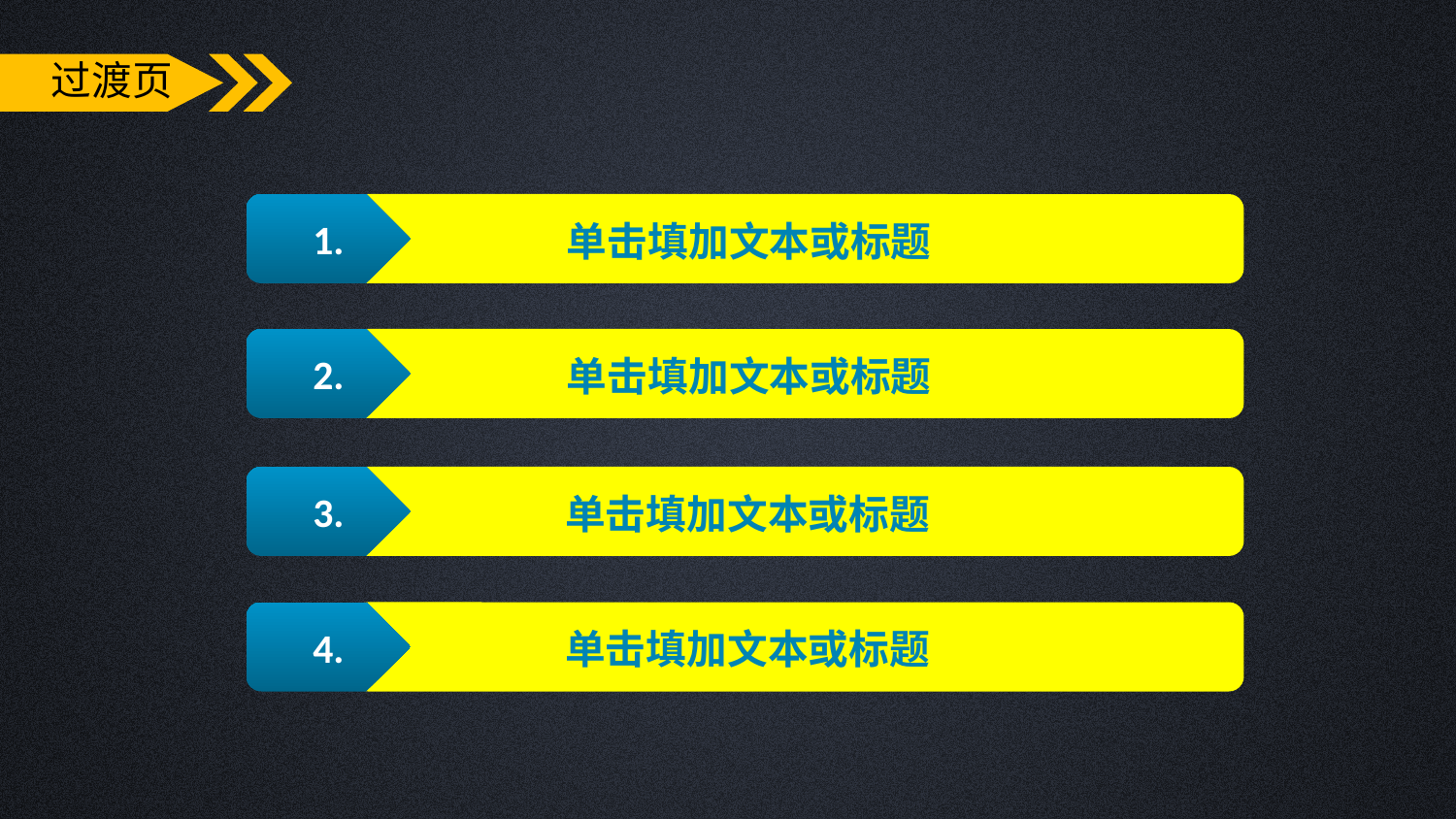

过渡页

1.

单击填加文本或标题
2.

单击填加文本或标题
3.

单击填加文本或标题
4.

单击填加文本或标题